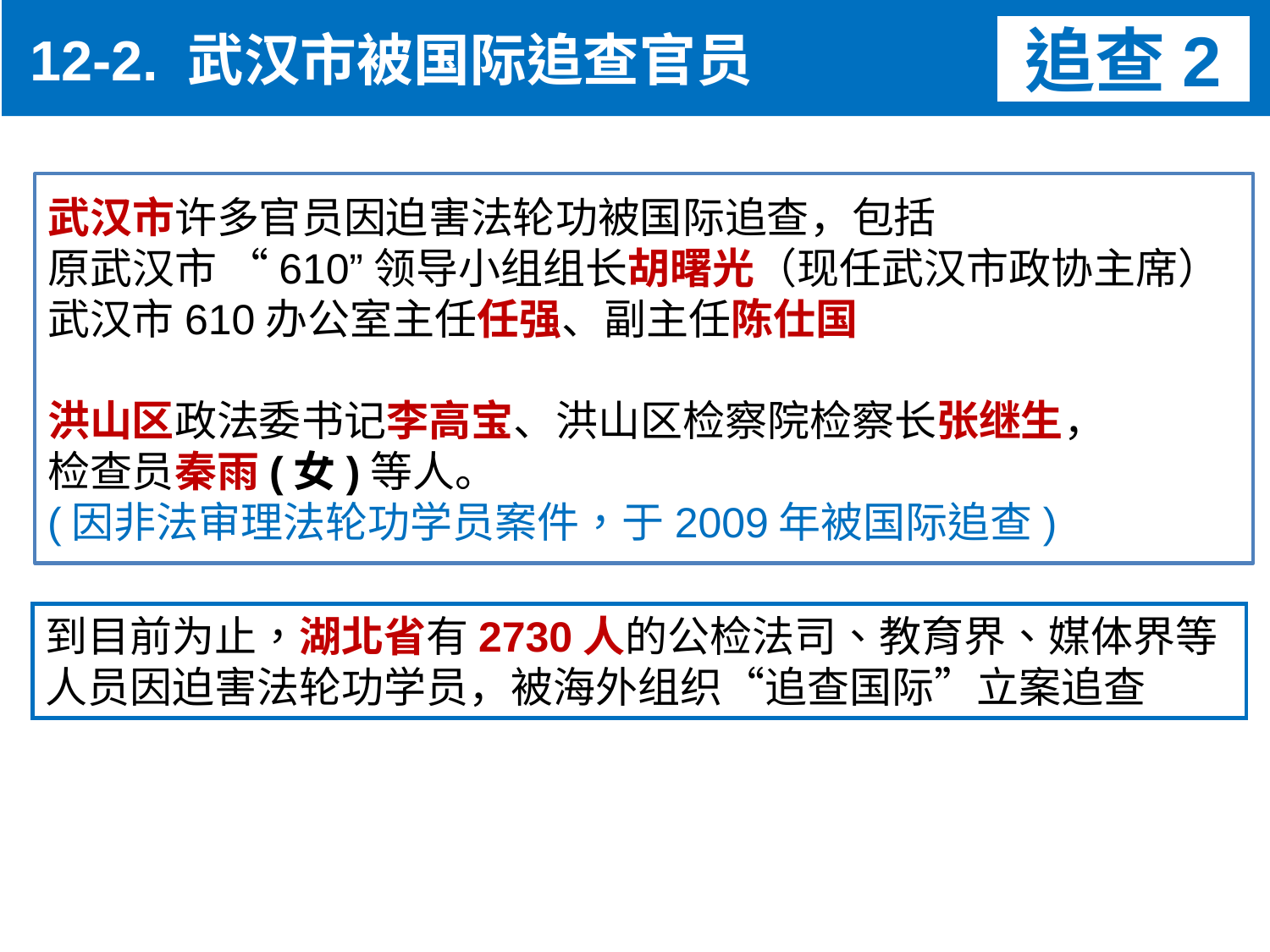

12-2. 武汉市被国际追查官员
追查2
武汉市许多官员因迫害法轮功被国际追查，包括
原武汉市 “610”领导小组组长胡曙光（现任武汉市政协主席）
武汉市610办公室主任任强、副主任陈仕国

洪山区政法委书记李高宝、洪山区检察院检察长张继生，
检查员秦雨(女)等人。
(因非法审理法轮功学员案件，于2009年被国际追查)
到目前为止，湖北省有2730人的公检法司、教育界、媒体界等人员因迫害法轮功学员，被海外组织“追查国际”立案追查